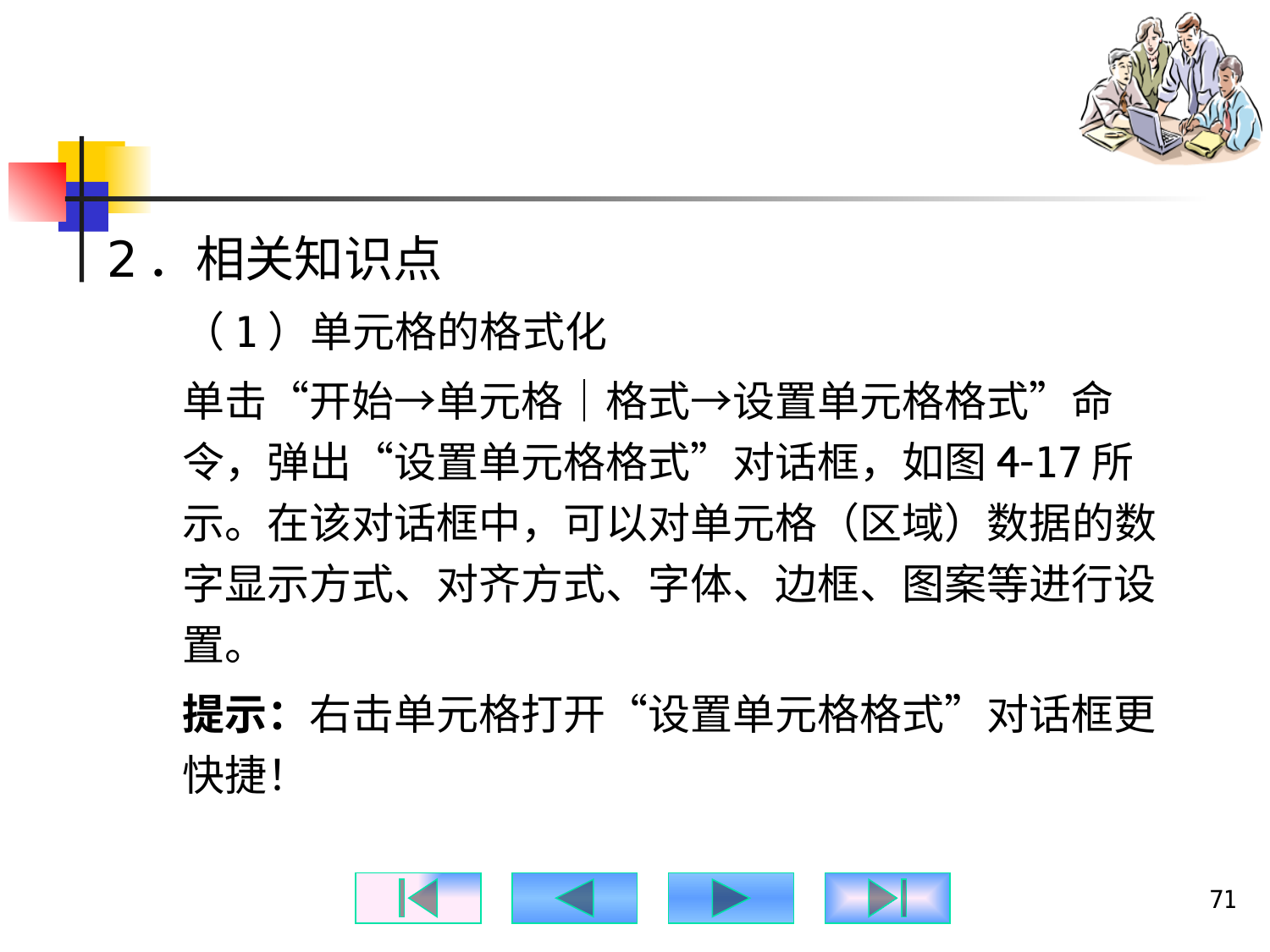

#
2．相关知识点
（1）单元格的格式化
单击“开始→单元格｜格式→设置单元格格式”命令，弹出“设置单元格格式”对话框，如图4-17所示。在该对话框中，可以对单元格（区域）数据的数字显示方式、对齐方式、字体、边框、图案等进行设置。
提示：右击单元格打开“设置单元格格式”对话框更快捷！
71